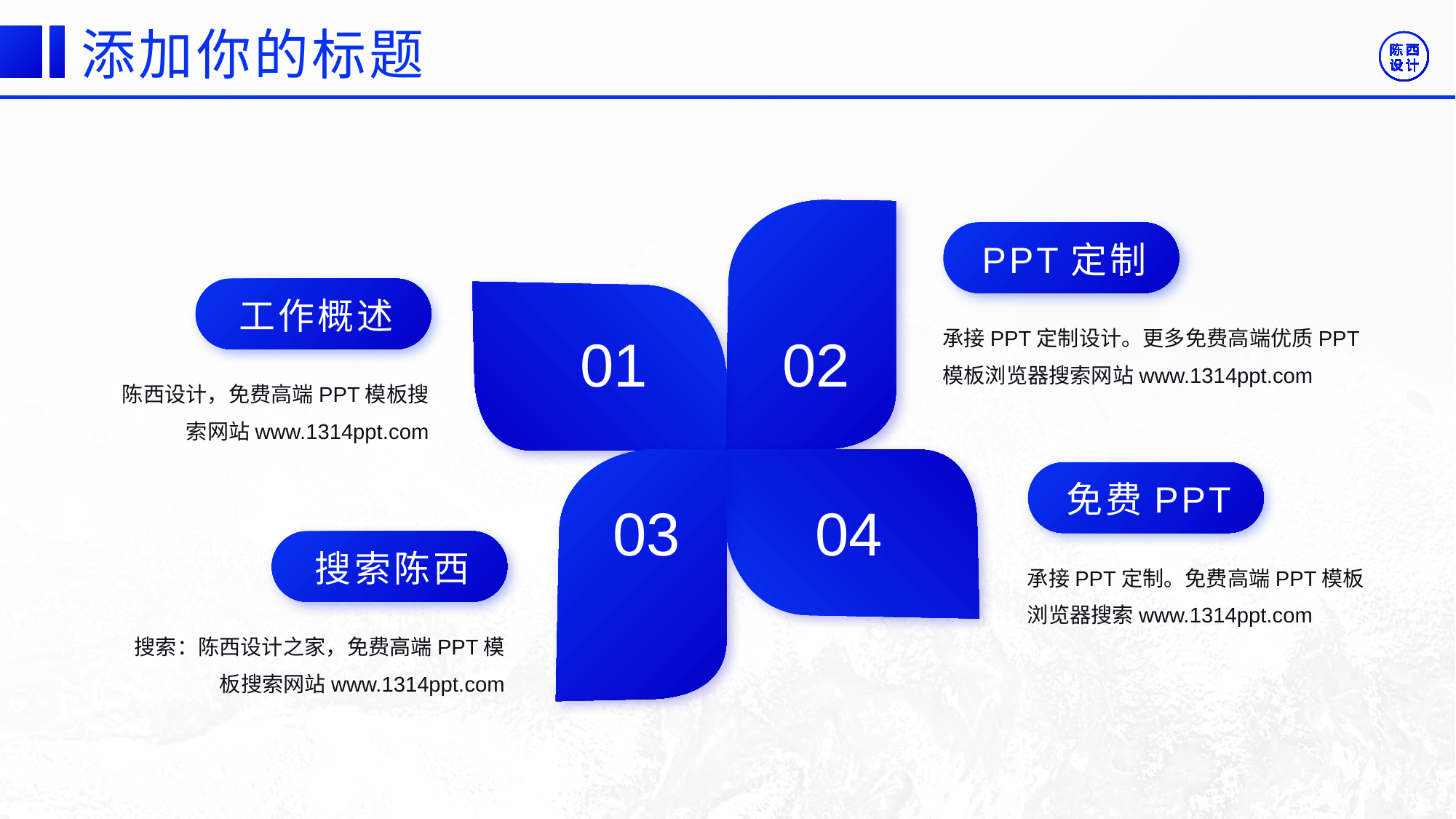

©版权所有：陈西设计之家(微信号：2090298045）
©版权所属公司：合肥陈西文化传媒科技有限公司
©版权所有：陈西设计之家(微信号：2090298045）
©版权所属公司：合肥陈西文化传媒科技有限公司
添加你的标题

PPT定制

工作概述
承接PPT定制设计。更多免费高端优质PPT模板浏览器搜索网站www.1314ppt.com
01
02
陈西设计，免费高端PPT模板搜索网站www.1314ppt.com

免费PPT
03
04

搜索陈西
承接PPT定制。免费高端PPT模板浏览器搜索www.1314ppt.com
搜索：陈西设计之家，免费高端PPT模板搜索网站www.1314ppt.com
©版权所有：陈西设计之家(微信号：2090298045）
©版权所属公司：合肥陈西文化传媒科技有限公司